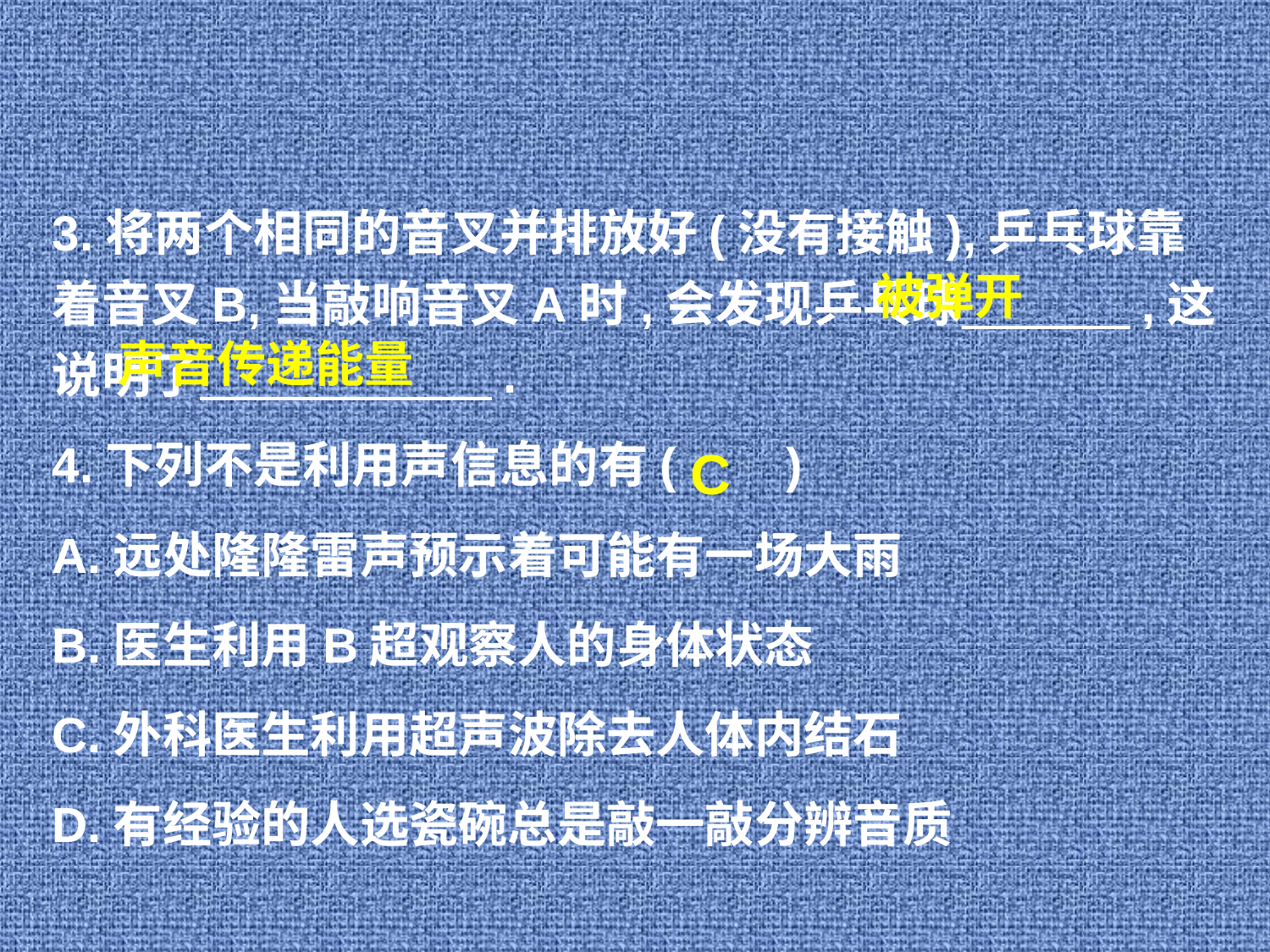

3.将两个相同的音叉并排放好(没有接触),乒乓球靠着音叉B,当敲响音叉A时,会发现乒乓球               ,这说明了                          .
4.下列不是利用声信息的有(        )
A.远处隆隆雷声预示着可能有一场大雨
B.医生利用B超观察人的身体状态
C.外科医生利用超声波除去人体内结石
D.有经验的人选瓷碗总是敲一敲分辨音质
被弹开
声音传递能量
C